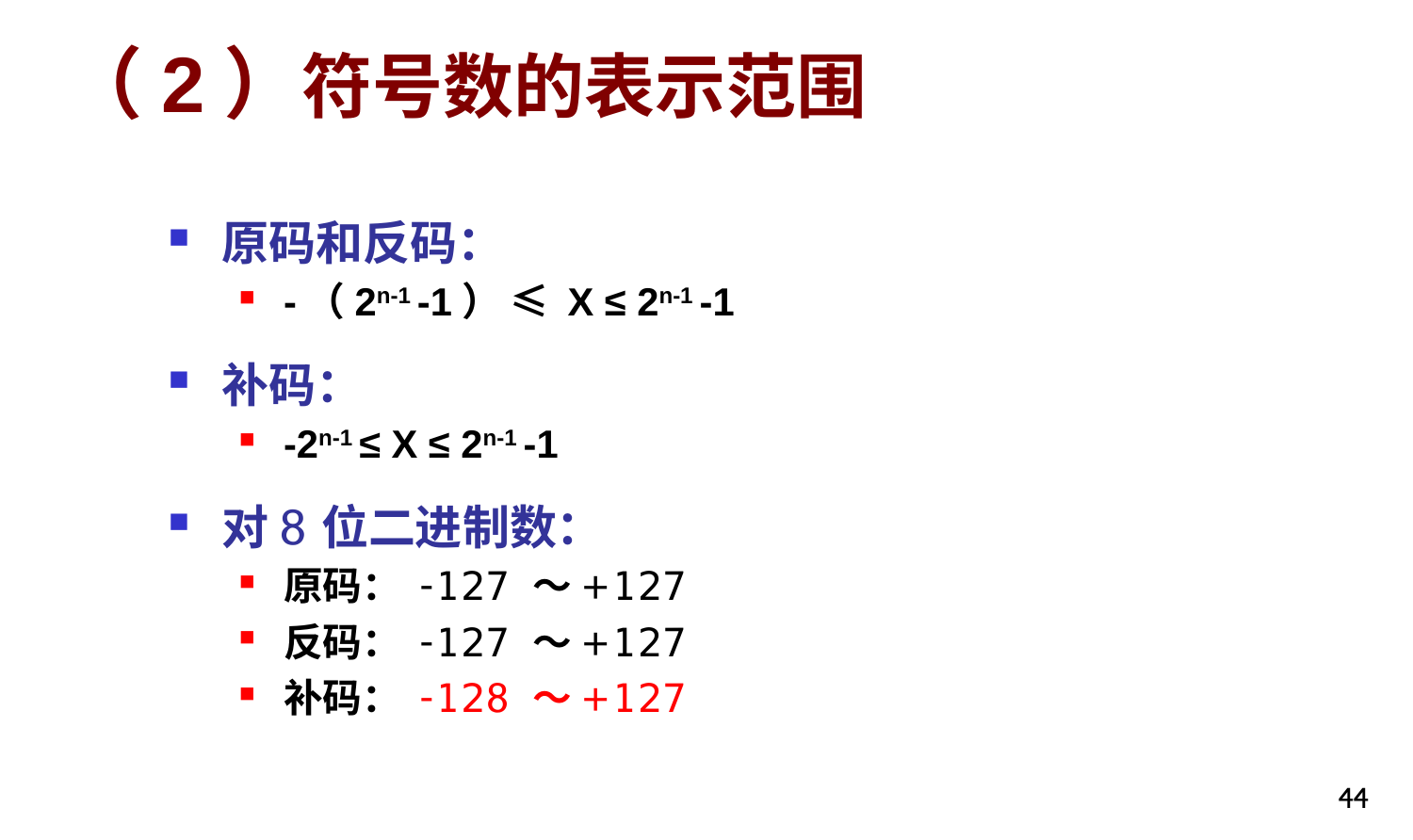

# （2）符号数的表示范围
原码和反码：
-（2n-1 -1） ≤ X ≤ 2n-1 -1
补码：
-2n-1 ≤ X ≤ 2n-1 -1
对8位二进制数：
原码： -127 ～+127
反码： -127 ～+127
补码： -128 ～+127
44